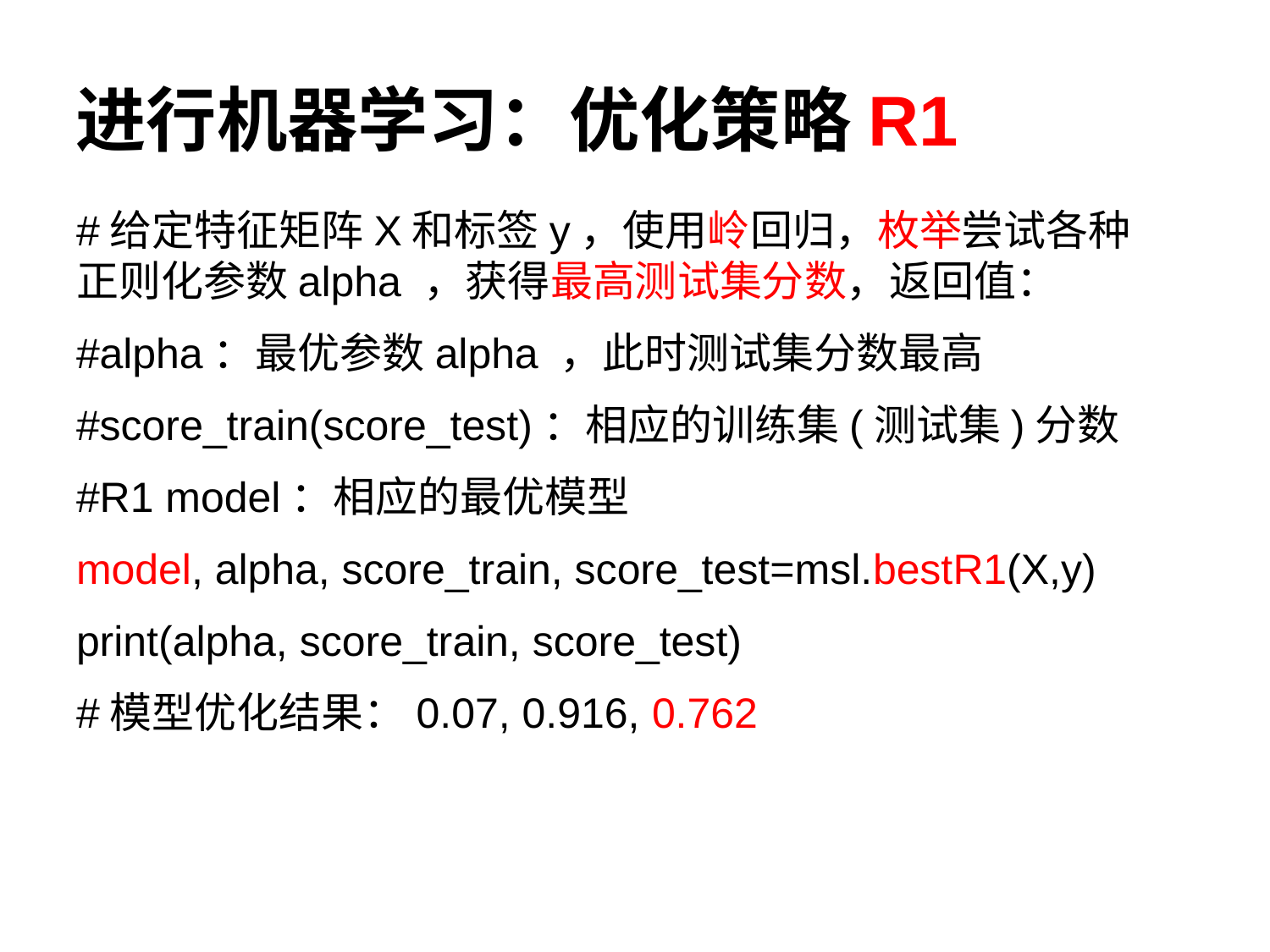

# 进行机器学习：优化策略R1
#给定特征矩阵X和标签y，使用岭回归，枚举尝试各种正则化参数alpha ，获得最高测试集分数，返回值：
#alpha：最优参数alpha ，此时测试集分数最高
#score_train(score_test)：相应的训练集(测试集)分数
#R1 model：相应的最优模型
model, alpha, score_train, score_test=msl.bestR1(X,y)
print(alpha, score_train, score_test)
#模型优化结果：0.07, 0.916, 0.762